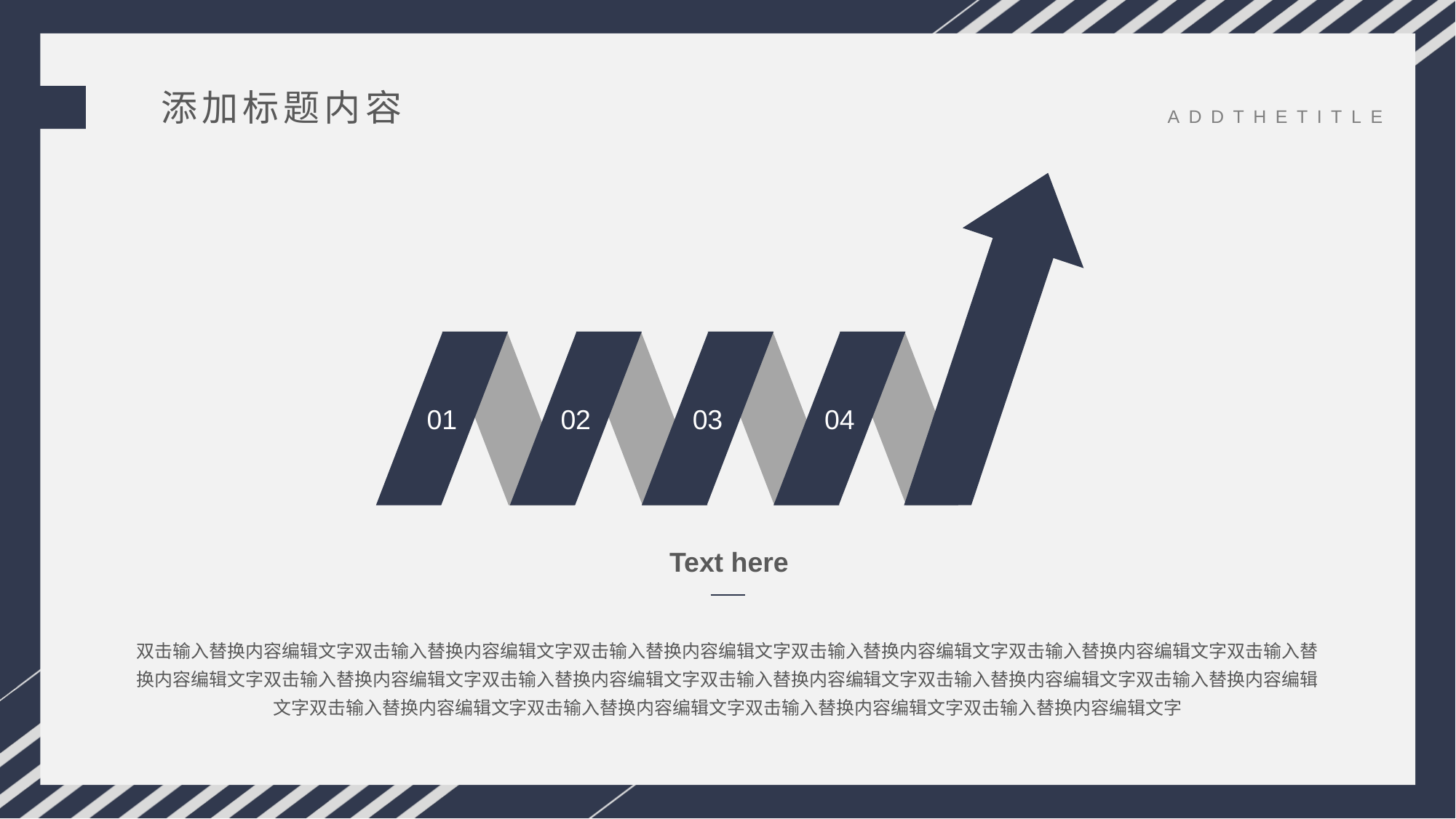

添加标题内容
ADDTHETITLE

04

03

02

01

Text here
双击输入替换内容编辑文字双击输入替换内容编辑文字双击输入替换内容编辑文字双击输入替换内容编辑文字双击输入替换内容编辑文字双击输入替换内容编辑文字双击输入替换内容编辑文字双击输入替换内容编辑文字双击输入替换内容编辑文字双击输入替换内容编辑文字双击输入替换内容编辑文字双击输入替换内容编辑文字双击输入替换内容编辑文字双击输入替换内容编辑文字双击输入替换内容编辑文字